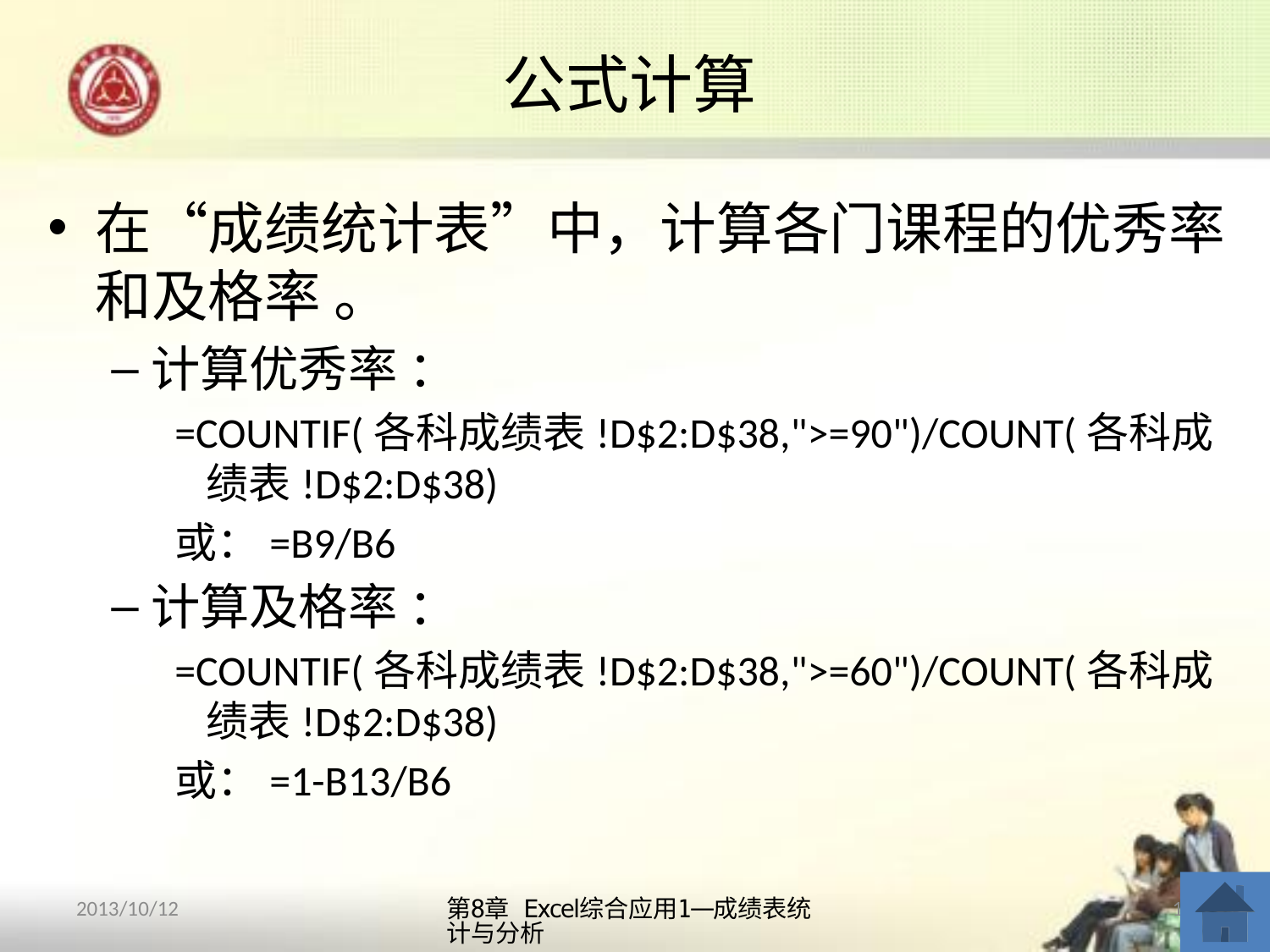

# 公式计算
在“成绩统计表”中，计算各门课程的优秀率和及格率 。
计算优秀率 ：
=COUNTIF(各科成绩表!D$2:D$38,">=90")/COUNT(各科成绩表!D$2:D$38)
或：=B9/B6
计算及格率 ：
=COUNTIF(各科成绩表!D$2:D$38,">=60")/COUNT(各科成绩表!D$2:D$38)
或：=1-B13/B6

第8章  Excel综合应用1—成绩表统计与分析
11
2013/10/12